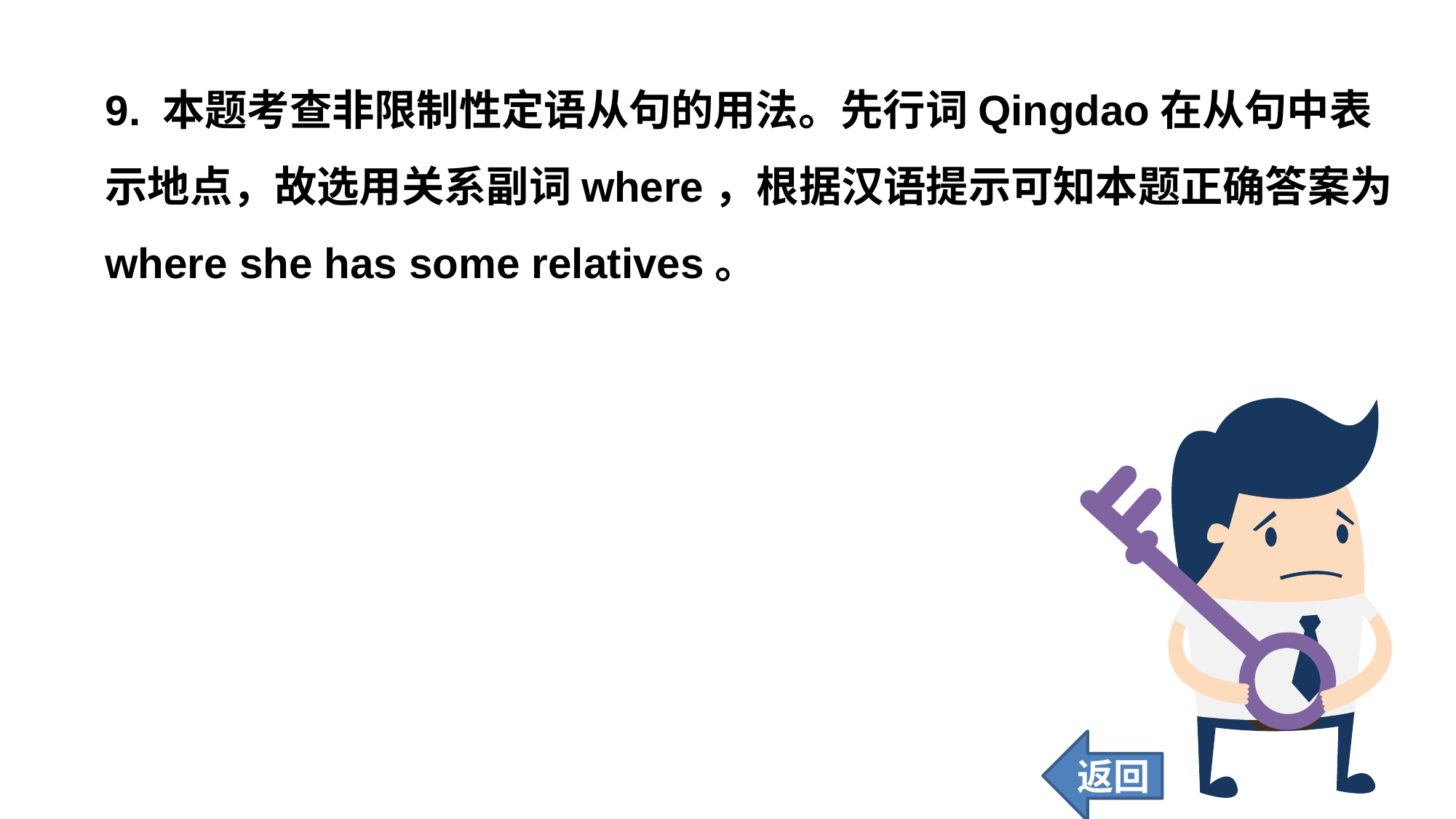

9. 本题考查非限制性定语从句的用法。先行词Qingdao在从句中表示地点，故选用关系副词where，根据汉语提示可知本题正确答案为where she has some relatives。

返回
149